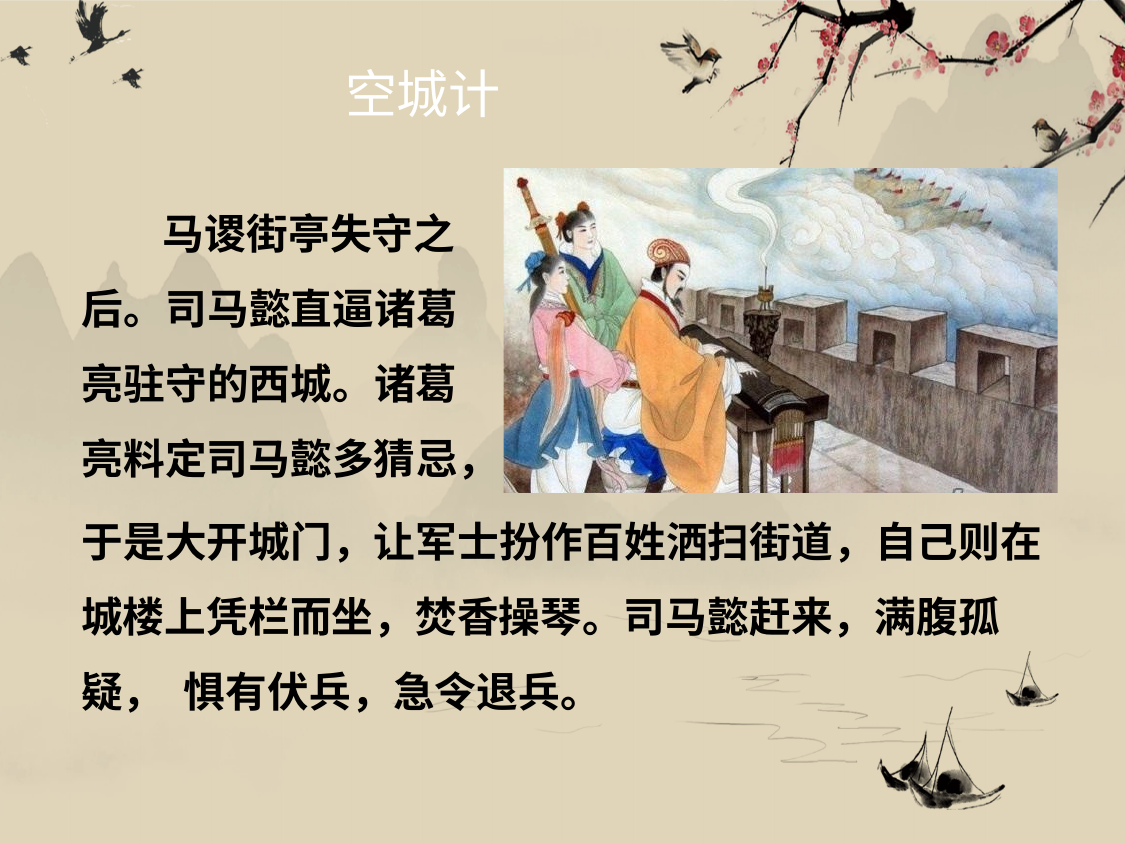

空城计

马谡街亭失守之 后。司马懿直逼诸葛 亮驻守的西城。诸葛 亮料定司马懿多猜忌，
于是大开城门，让军士扮作百姓洒扫街道，自己则在 城楼上凭栏而坐，焚香操琴。司马懿赶来，满腹孤疑，  惧有伏兵，急令退兵。